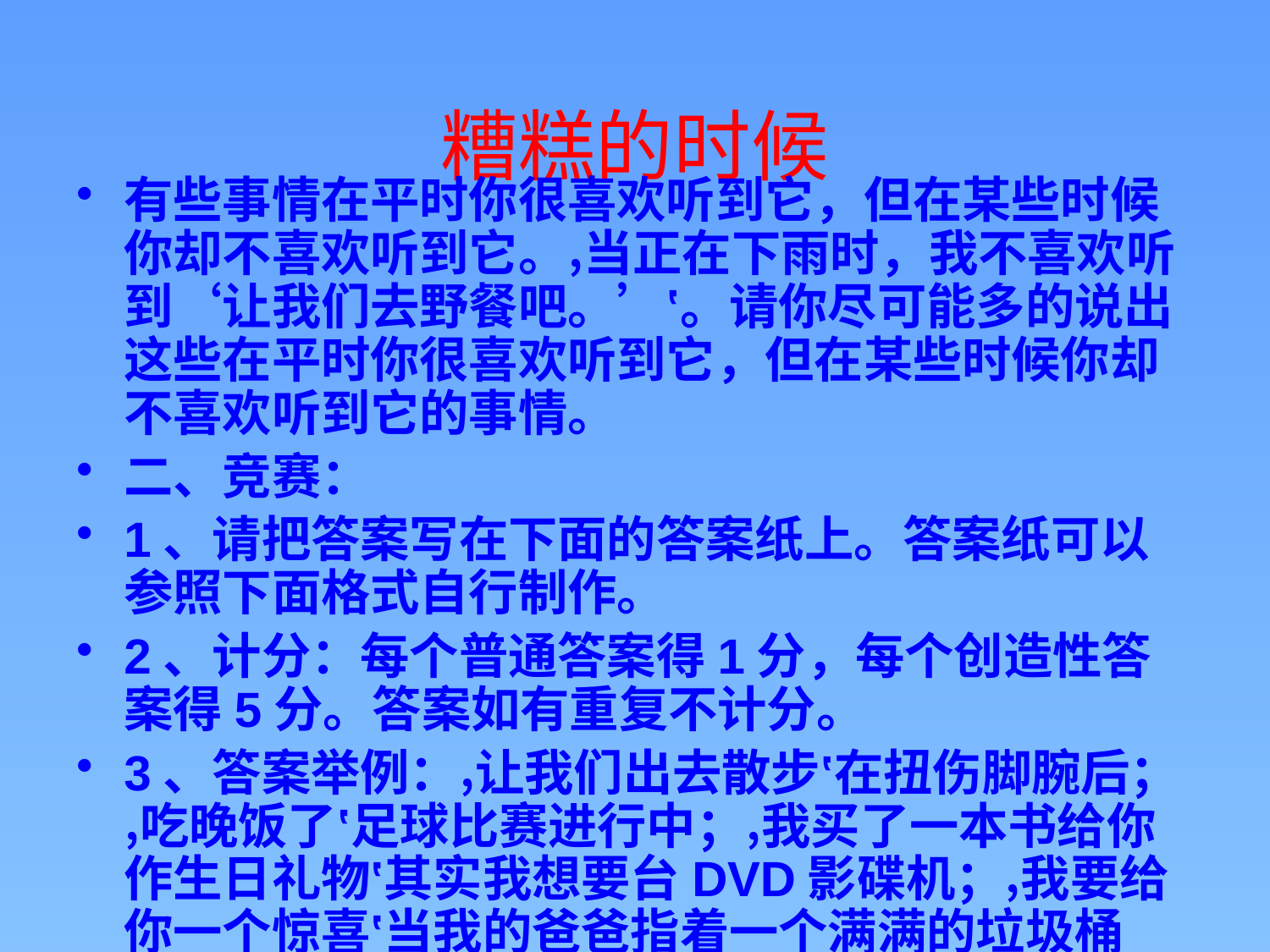

糟糕的时候
有些事情在平时你很喜欢听到它，但在某些时候你却不喜欢听到它。‚当正在下雨时，我不喜欢听到‘让我们去野餐吧。’‛。请你尽可能多的说出这些在平时你很喜欢听到它，但在某些时候你却不喜欢听到它的事情。
二、竞赛：
1、请把答案写在下面的答案纸上。答案纸可以参照下面格式自行制作。
2、计分：每个普通答案得1分，每个创造性答案得5分。答案如有重复不计分。
3、答案举例：‚让我们出去散步‛在扭伤脚腕后；‚吃晚饭了‛足球比赛进行中；‚我买了一本书给你作生日礼物‛其实我想要台DVD影碟机；‚我要给你一个惊喜‛当我的爸爸指着一个满满的垃圾桶时。